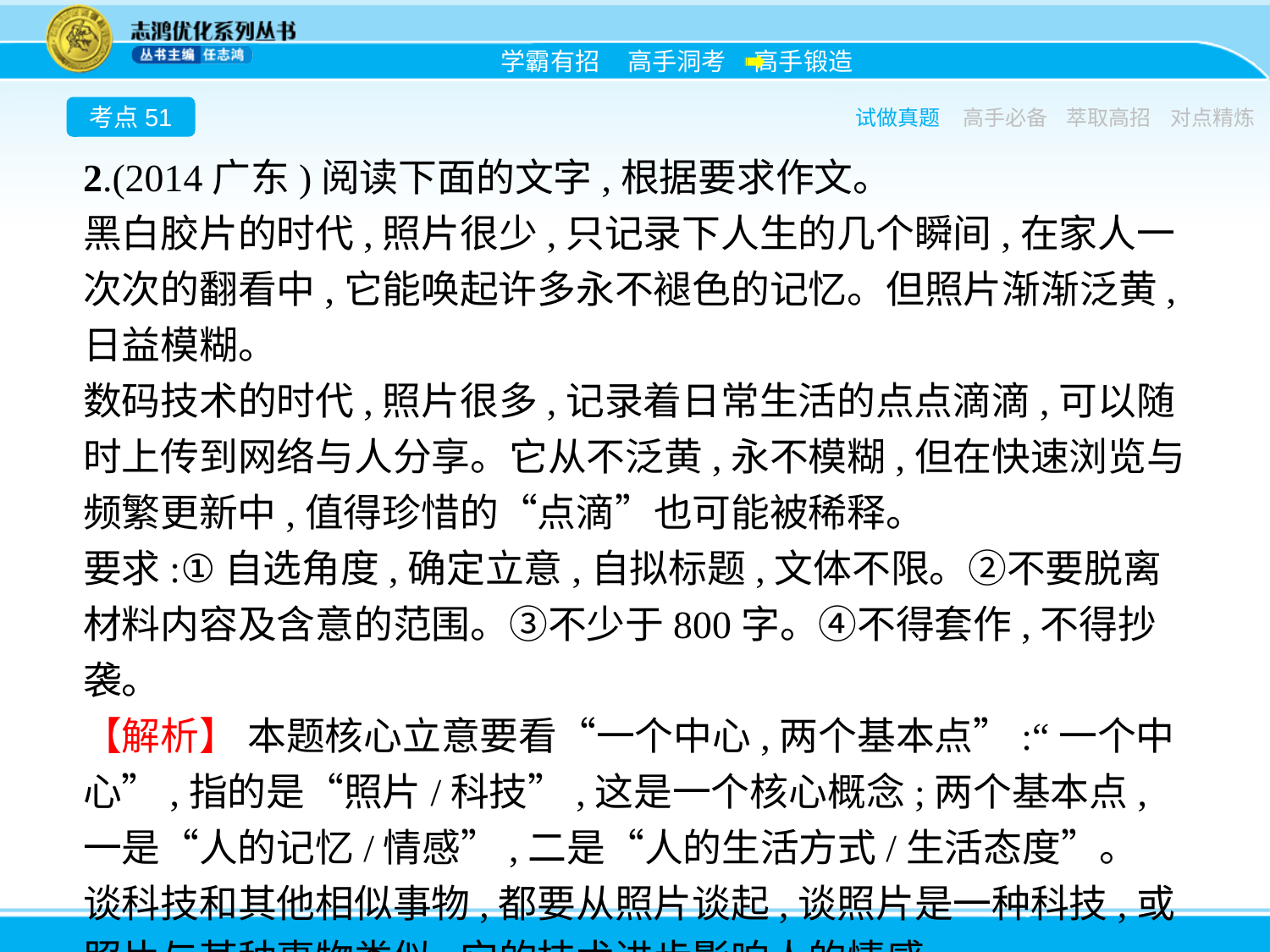

考点51
试做真题
高手必备
萃取高招
对点精炼
2.(2014广东)阅读下面的文字,根据要求作文。
黑白胶片的时代,照片很少,只记录下人生的几个瞬间,在家人一次次的翻看中,它能唤起许多永不褪色的记忆。但照片渐渐泛黄,日益模糊。
数码技术的时代,照片很多,记录着日常生活的点点滴滴,可以随时上传到网络与人分享。它从不泛黄,永不模糊,但在快速浏览与频繁更新中,值得珍惜的“点滴”也可能被稀释。
要求:①自选角度,确定立意,自拟标题,文体不限。②不要脱离材料内容及含意的范围。③不少于800字。④不得套作,不得抄袭。
【解析】 本题核心立意要看“一个中心,两个基本点”:“一个中心”,指的是“照片/科技”,这是一个核心概念;两个基本点,一是“人的记忆/情感”,二是“人的生活方式/生活态度”。
谈科技和其他相似事物,都要从照片谈起,谈照片是一种科技,或照片与某种事物类似,它的技术进步影响人的情感。